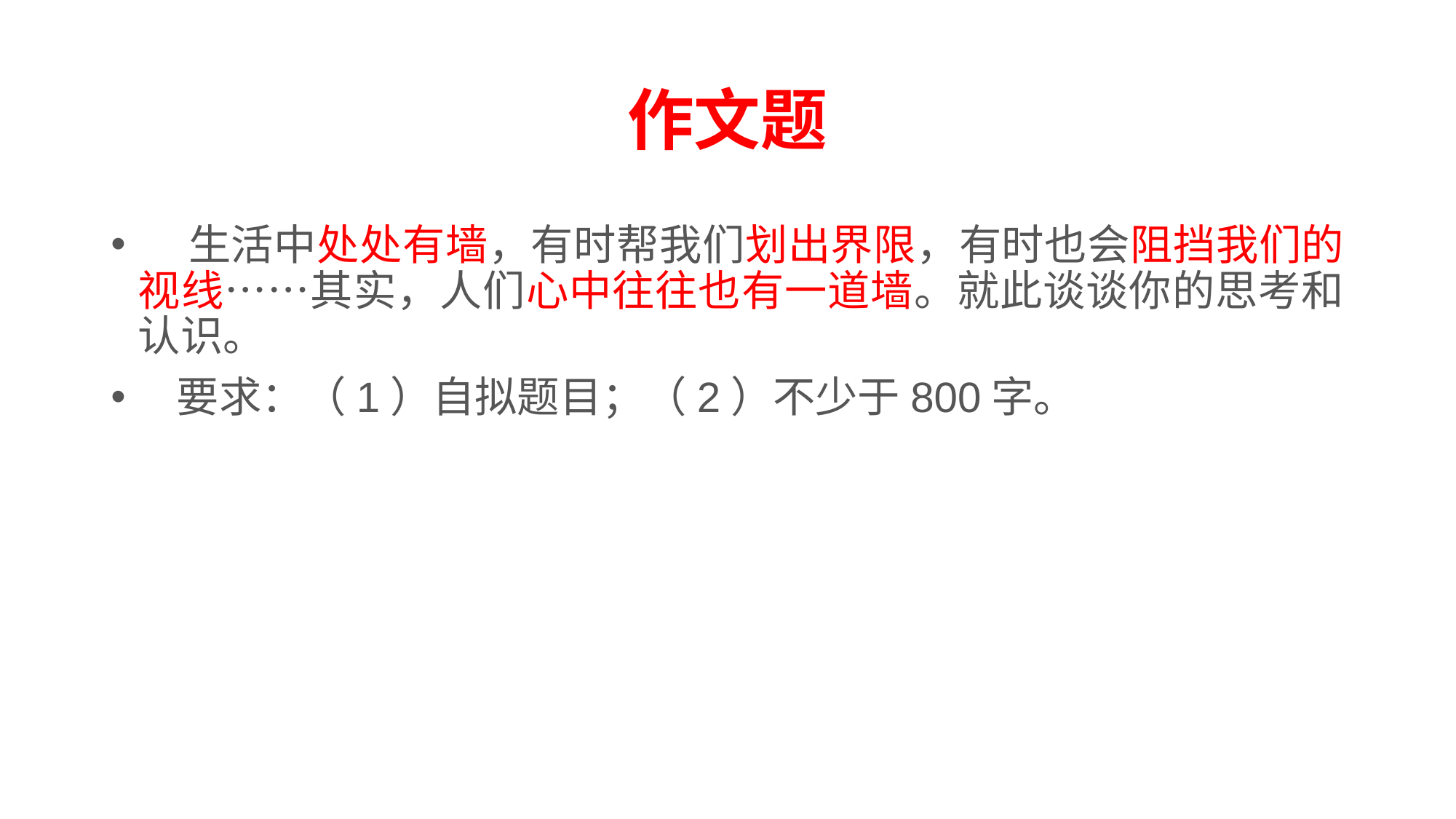

# 作文题
    生活中处处有墙，有时帮我们划出界限，有时也会阻挡我们的视线……其实，人们心中往往也有一道墙。就此谈谈你的思考和认识。
   要求：（1）自拟题目；（2）不少于800字。